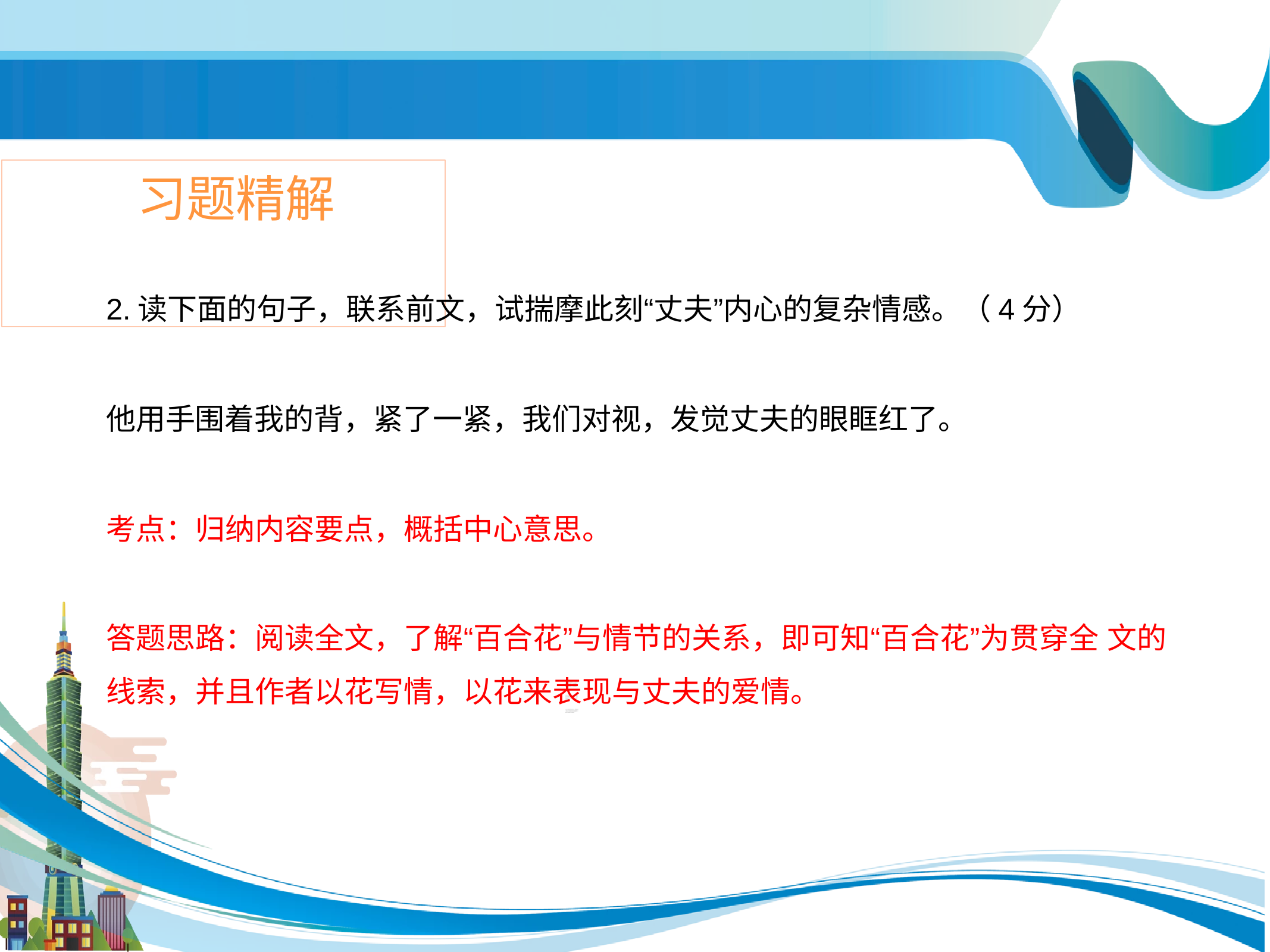

# 习题精解
2.读下面的句子，联系前文，试揣摩此刻“丈夫”内心的复杂情感。（4分）

他用手围着我的背，紧了一紧，我们对视，发觉丈夫的眼眶红了。

考点：归纳内容要点，概括中心意思。

答题思路：阅读全文，了解“百合花”与情节的关系，即可知“百合花”为贯穿全 文的线索，并且作者以花写情，以花来表现与丈夫的爱情。